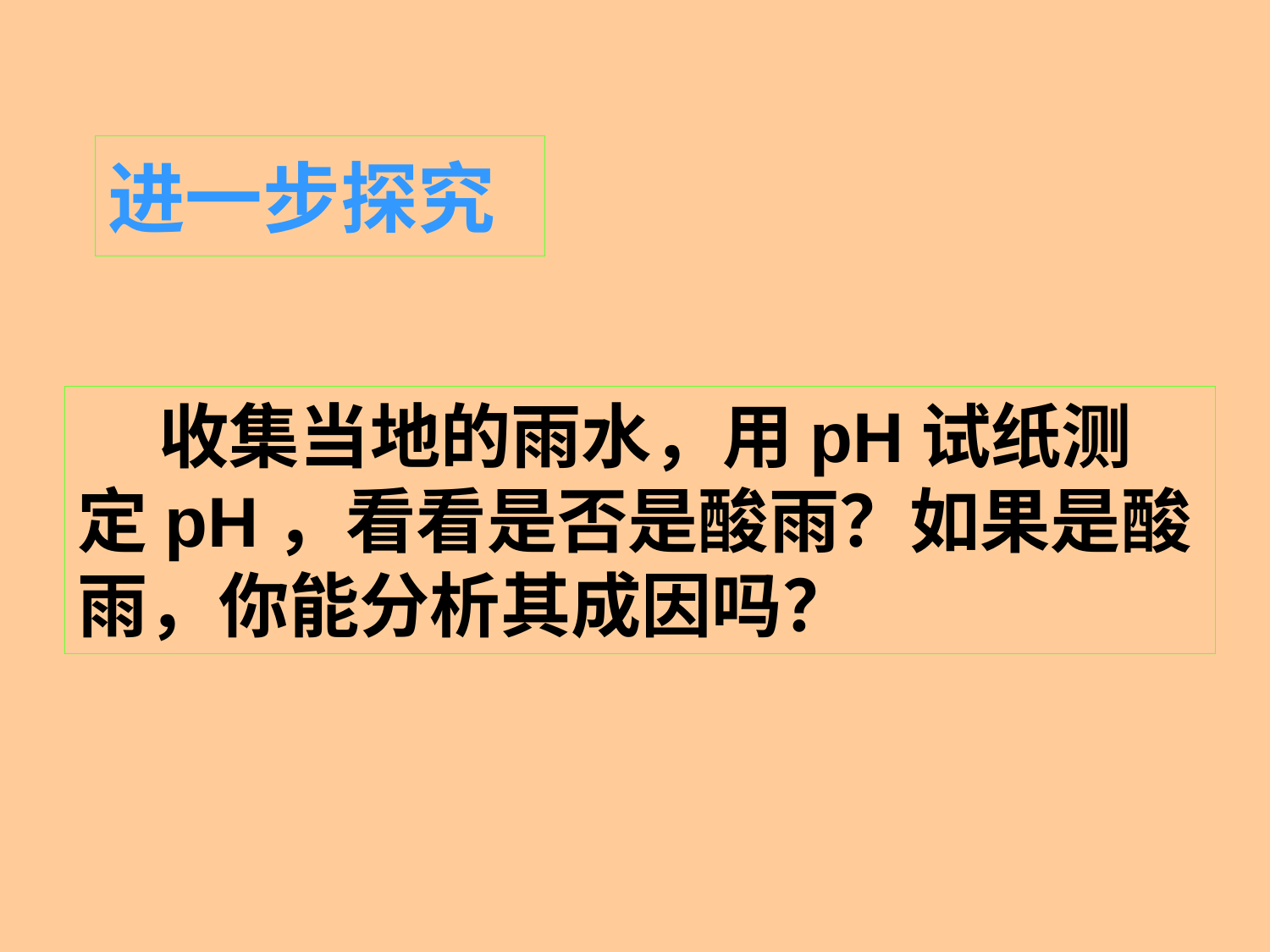

# 进一步探究
    收集当地的雨水，用pH试纸测定pH，看看是否是酸雨？如果是酸雨，你能分析其成因吗？